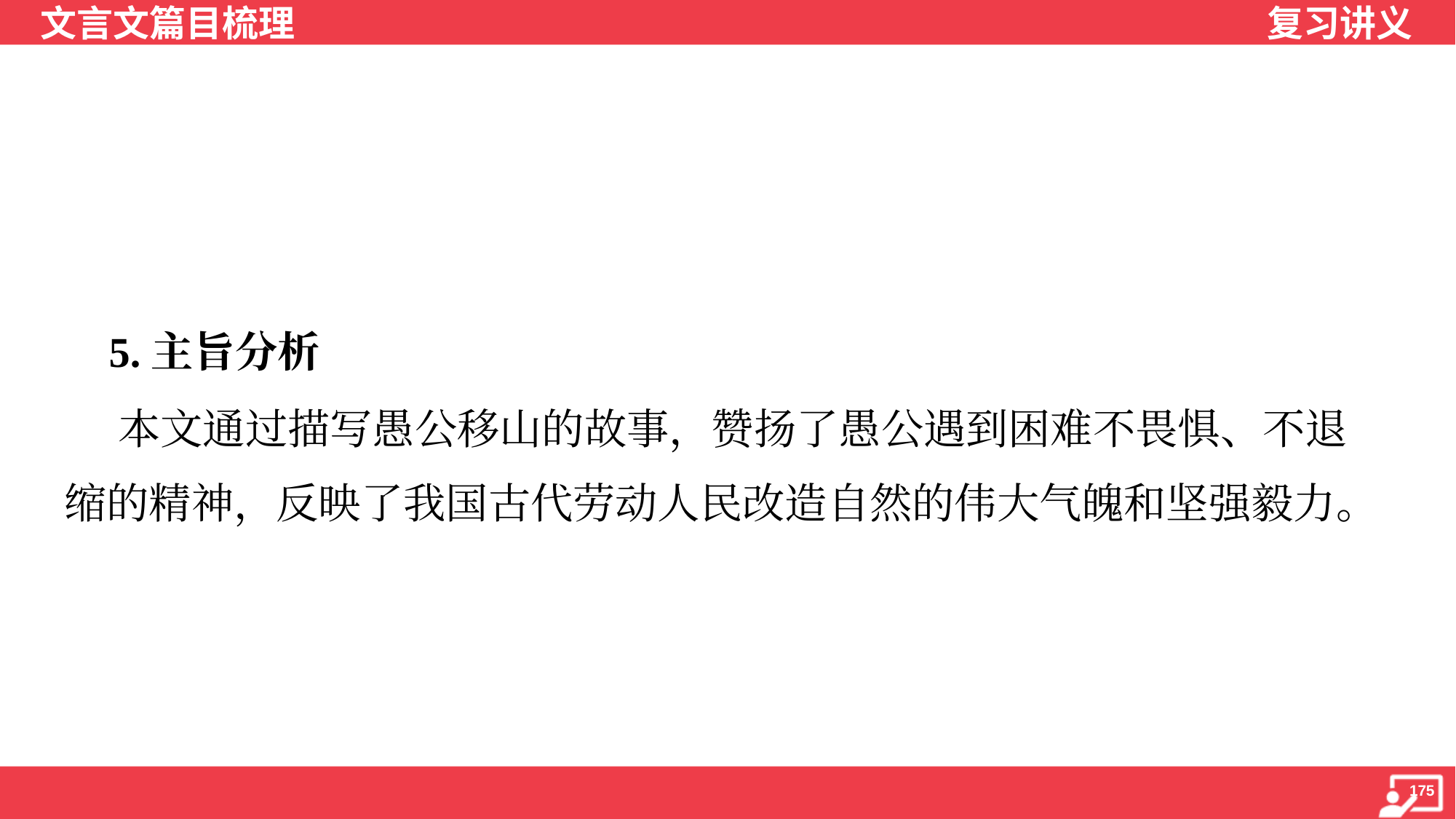

5.主旨分析
    本文通过描写愚公移山的故事，赞扬了愚公遇到困难不畏惧、不退
缩的精神，反映了我国古代劳动人民改造自然的伟大气魄和坚强毅力。